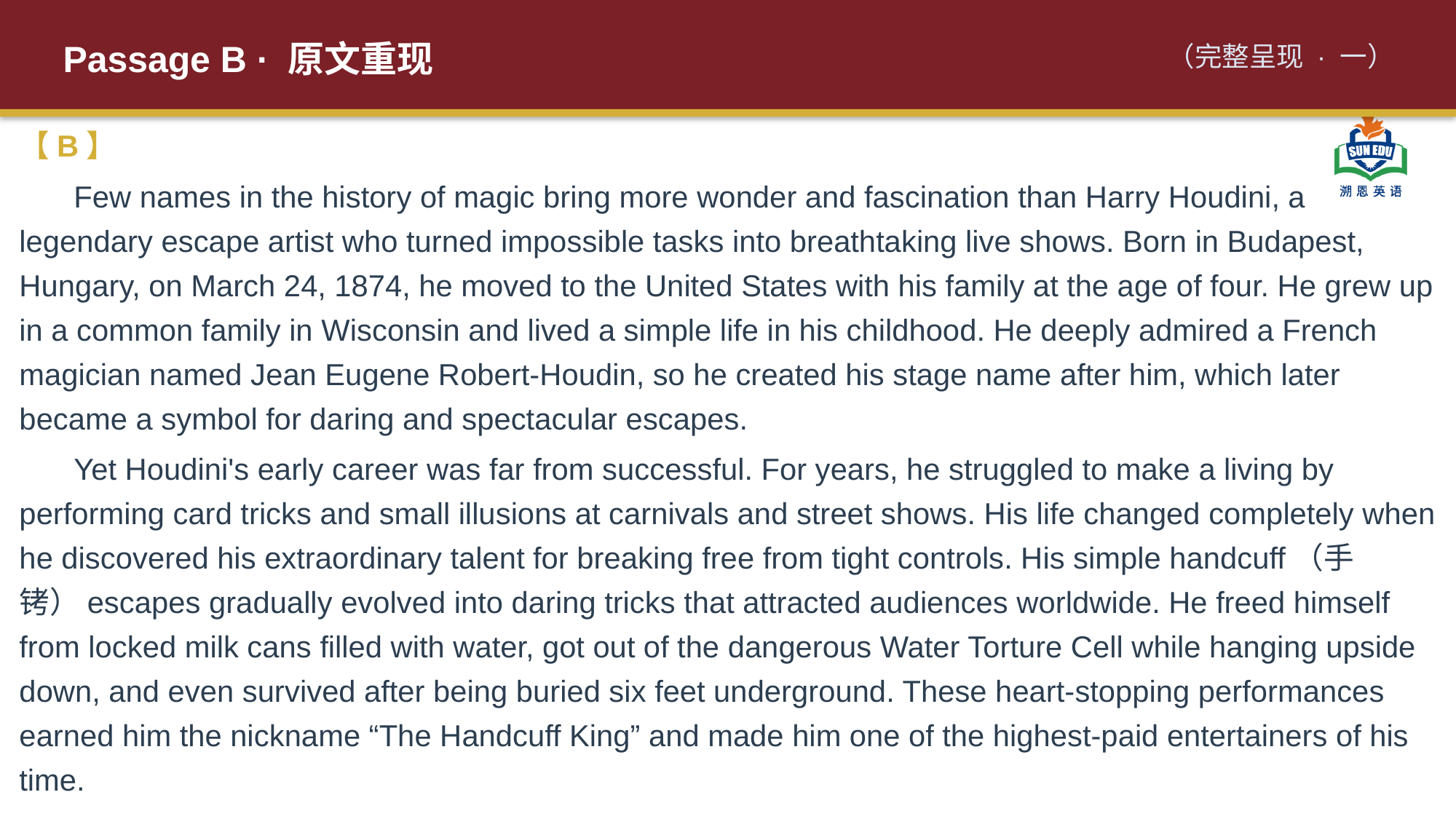

Passage B · 原文重现
（完整呈现 · 一）

【B】
Few names in the history of magic bring more wonder and fascination than Harry Houdini, a legendary escape artist who turned impossible tasks into breathtaking live shows. Born in Budapest, Hungary, on March 24, 1874, he moved to the United States with his family at the age of four. He grew up in a common family in Wisconsin and lived a simple life in his childhood. He deeply admired a French magician named Jean Eugene Robert-Houdin, so he created his stage name after him, which later became a symbol for daring and spectacular escapes.
Yet Houdini's early career was far from successful. For years, he struggled to make a living by performing card tricks and small illusions at carnivals and street shows. His life changed completely when he discovered his extraordinary talent for breaking free from tight controls. His simple handcuff（手铐）escapes gradually evolved into daring tricks that attracted audiences worldwide. He freed himself from locked milk cans filled with water, got out of the dangerous Water Torture Cell while hanging upside down, and even survived after being buried six feet underground. These heart-stopping performances earned him the nickname “The Handcuff King” and made him one of the highest-paid entertainers of his time.